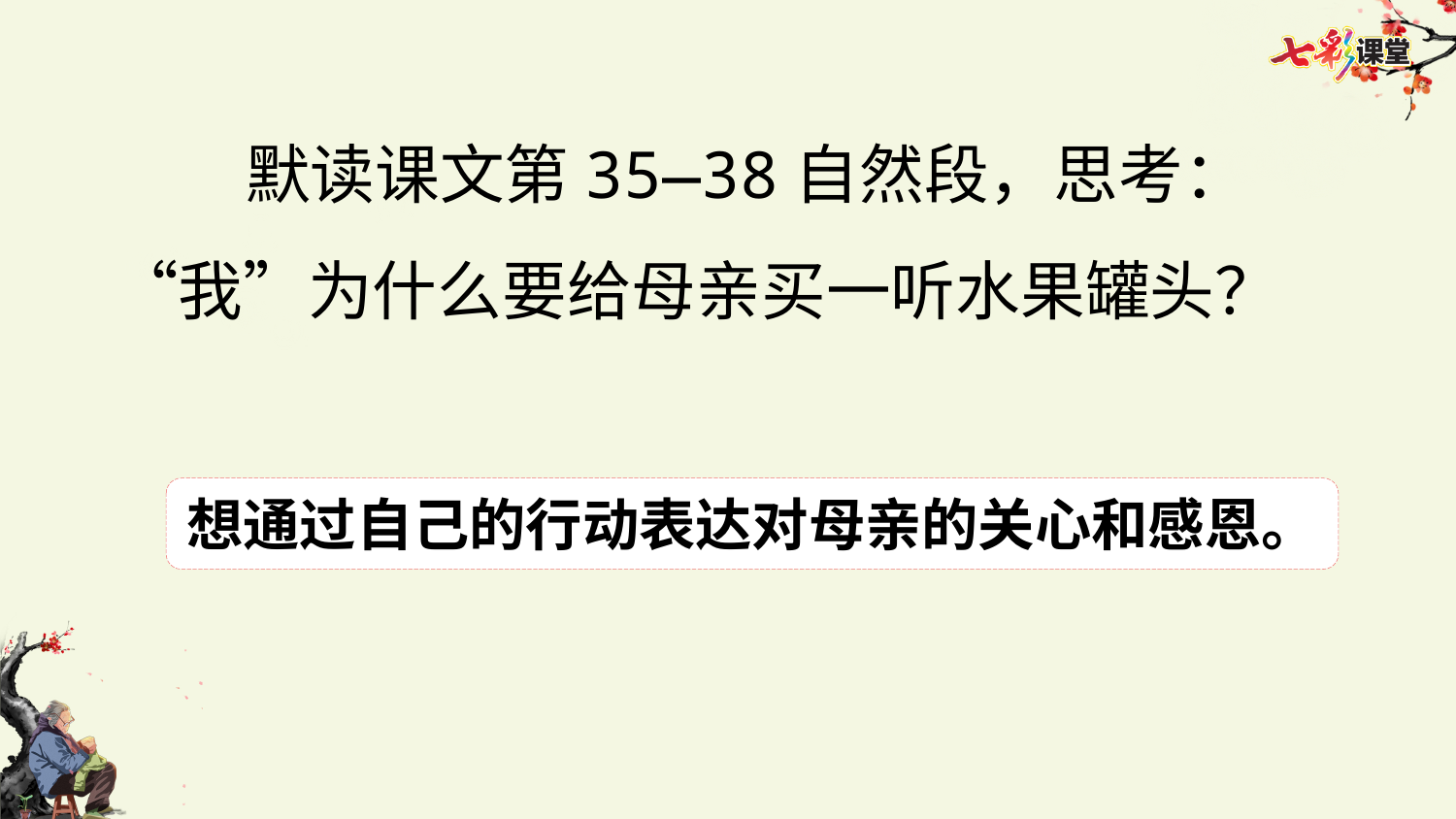

默读课文第35—38自然段，思考：“我”为什么要给母亲买一听水果罐头？
想通过自己的行动表达对母亲的关心和感恩。